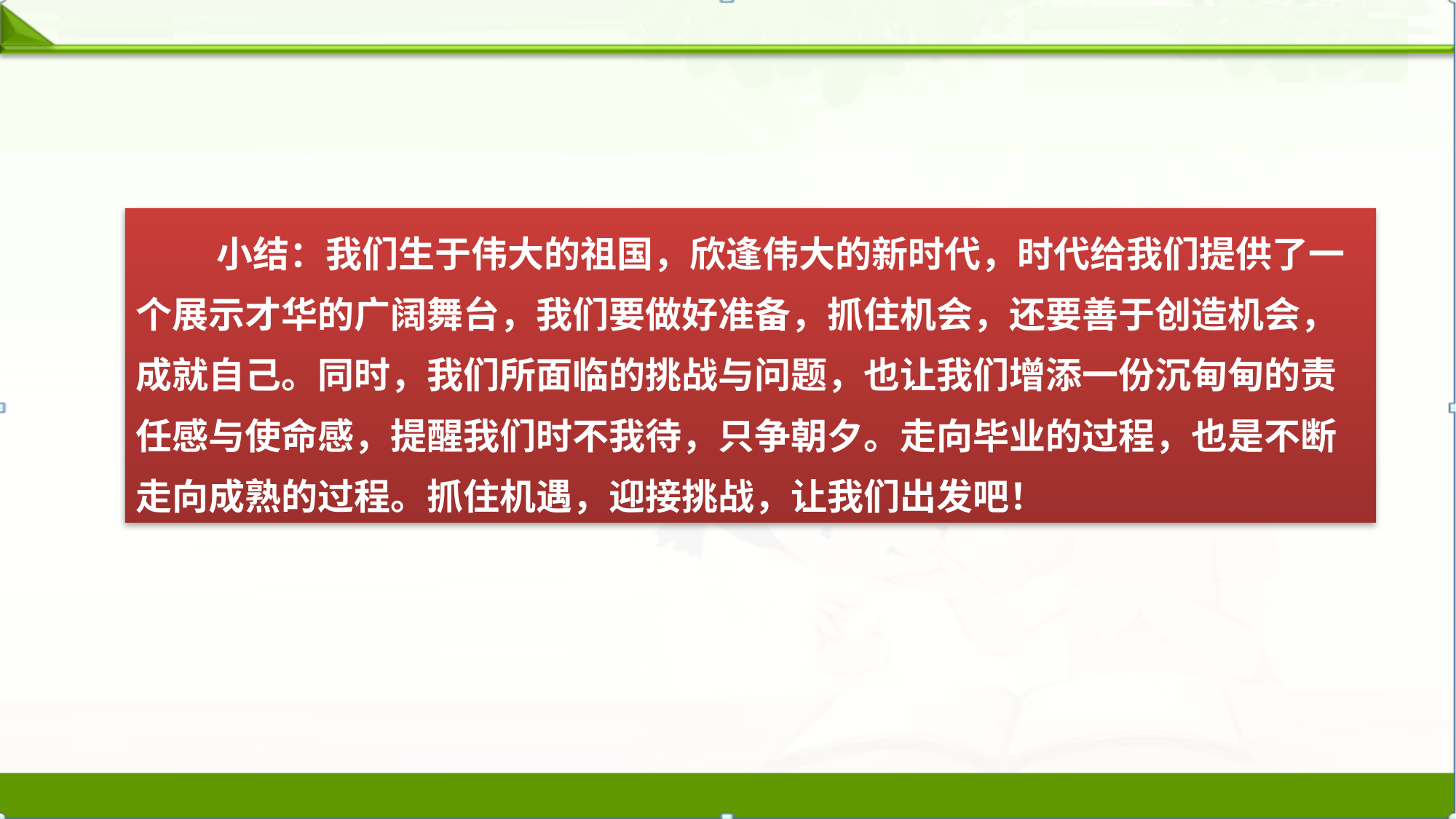

小结：我们生于伟大的祖国，欣逢伟大的新时代，时代给我们提供了一个展示才华的广阔舞台，我们要做好准备，抓住机会，还要善于创造机会，成就自己。同时，我们所面临的挑战与问题，也让我们增添一份沉甸甸的责任感与使命感，提醒我们时不我待，只争朝夕。走向毕业的过程，也是不断走向成熟的过程。抓住机遇，迎接挑战，让我们出发吧！